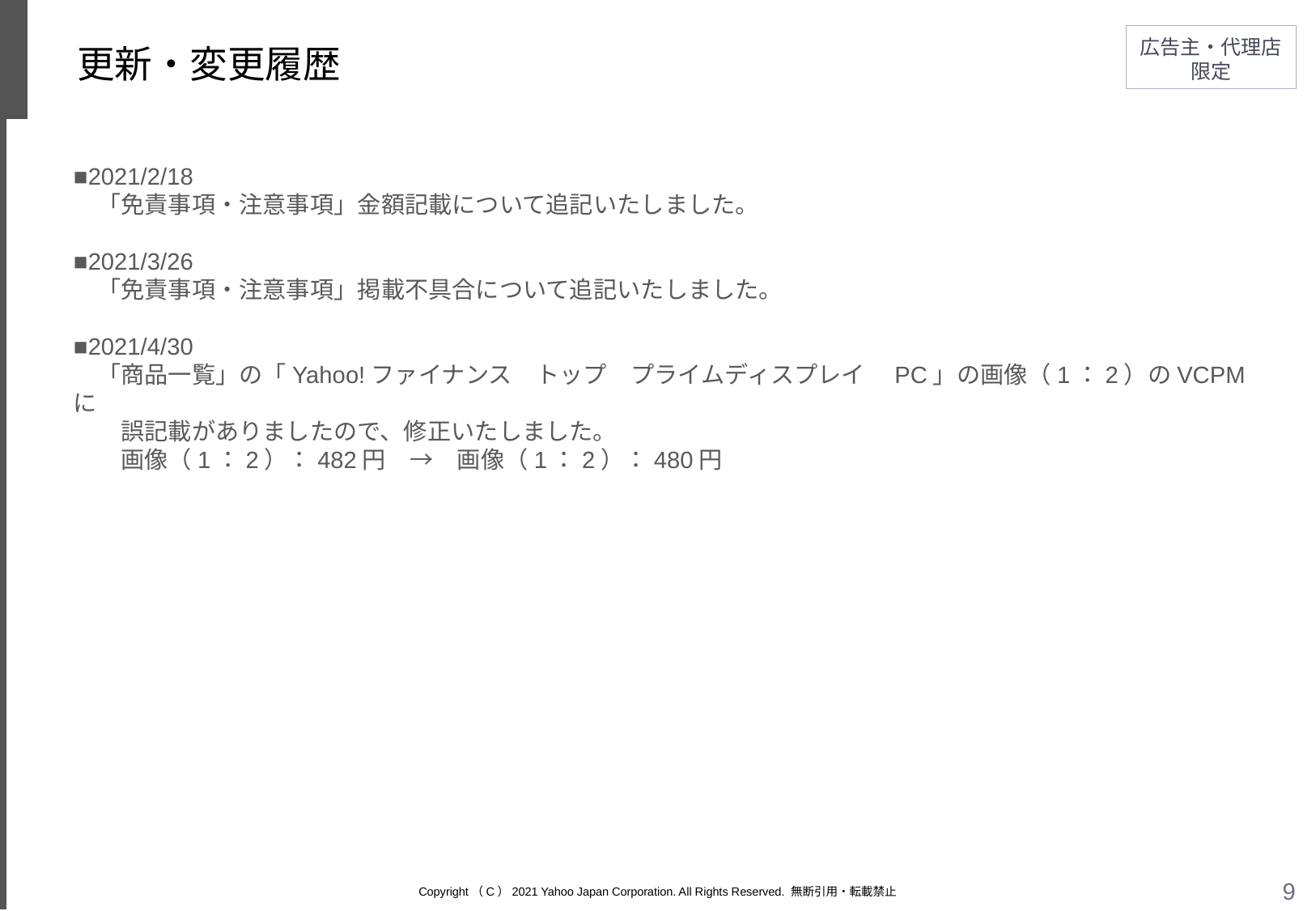

# 更新・変更履歴
■2021/2/18
　「免責事項・注意事項」金額記載について追記いたしました。

■2021/3/26
　「免責事項・注意事項」掲載不具合について追記いたしました。

■2021/4/30
　「商品一覧」の「Yahoo!ファイナンス　トップ　プライムディスプレイ　PC」の画像（1：2）のVCPMに
　　誤記載がありましたので、修正いたしました。
　　画像（1：2）：482円　→　画像（1：2）：480円

Copyright（C）2021 Yahoo Japan Corporation. All Rights Reserved. 無断引用・転載禁止